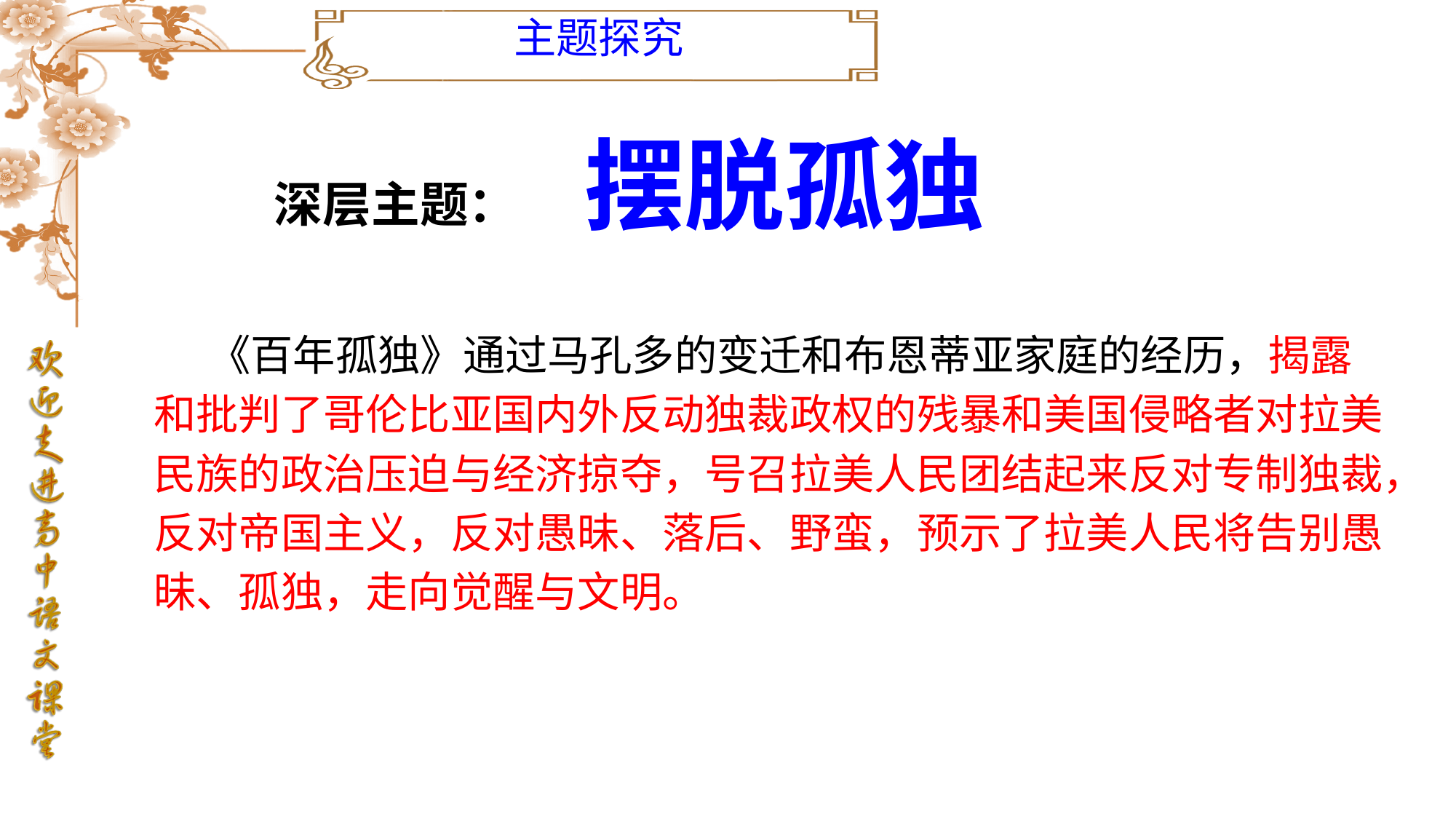

主题探究
深层主题：     摆脱孤独
《百年孤独》通过马孔多的变迁和布恩蒂亚家庭的经历，揭露和批判了哥伦比亚国内外反动独裁政权的残暴和美国侵略者对拉美民族的政治压迫与经济掠夺，号召拉美人民团结起来反对专制独裁，反对帝国主义，反对愚昧、落后、野蛮，预示了拉美人民将告别愚昧、孤独，走向觉醒与文明。